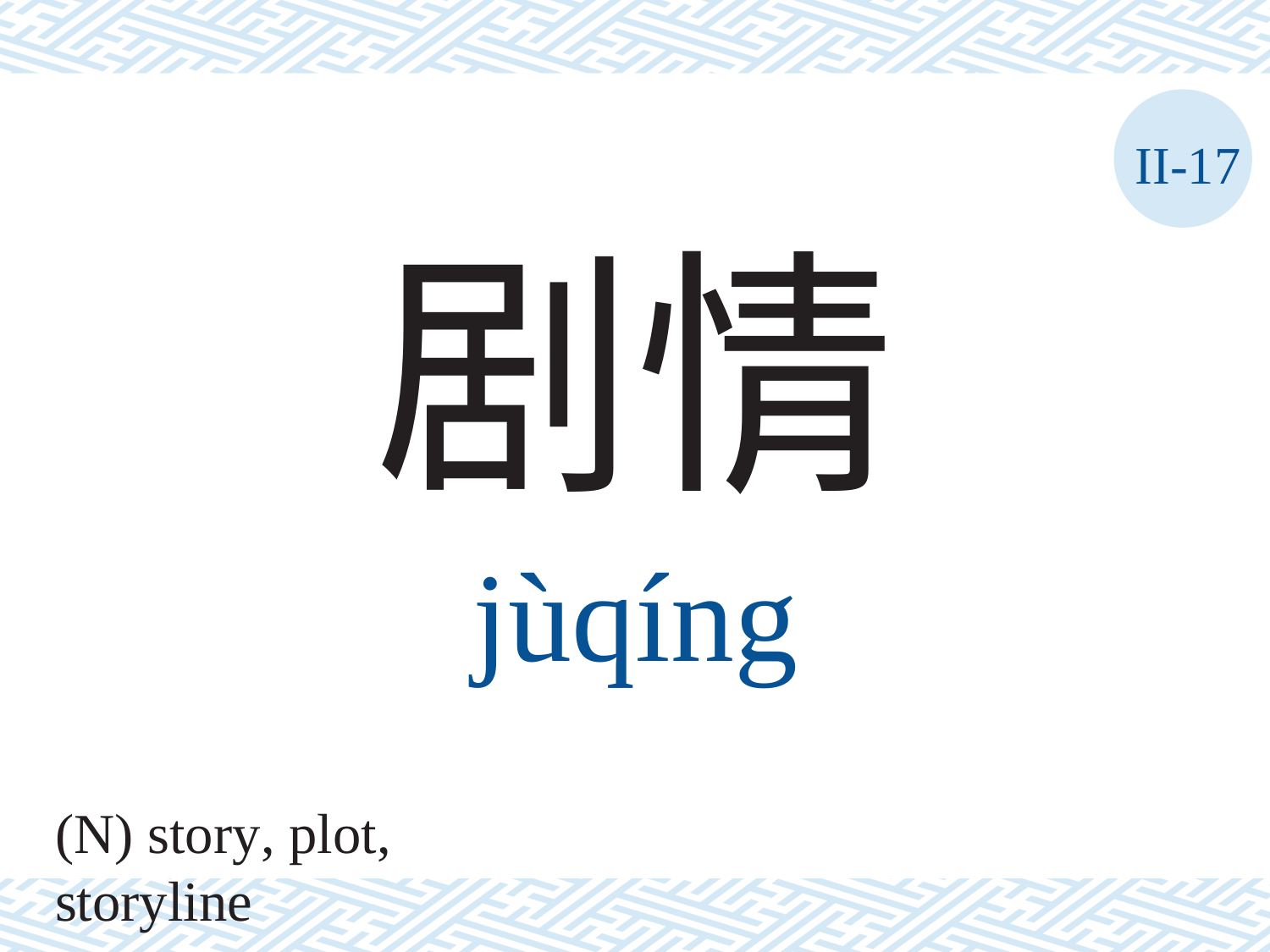

II-17
剧情
jùqíng
(N) story, plot, storyline